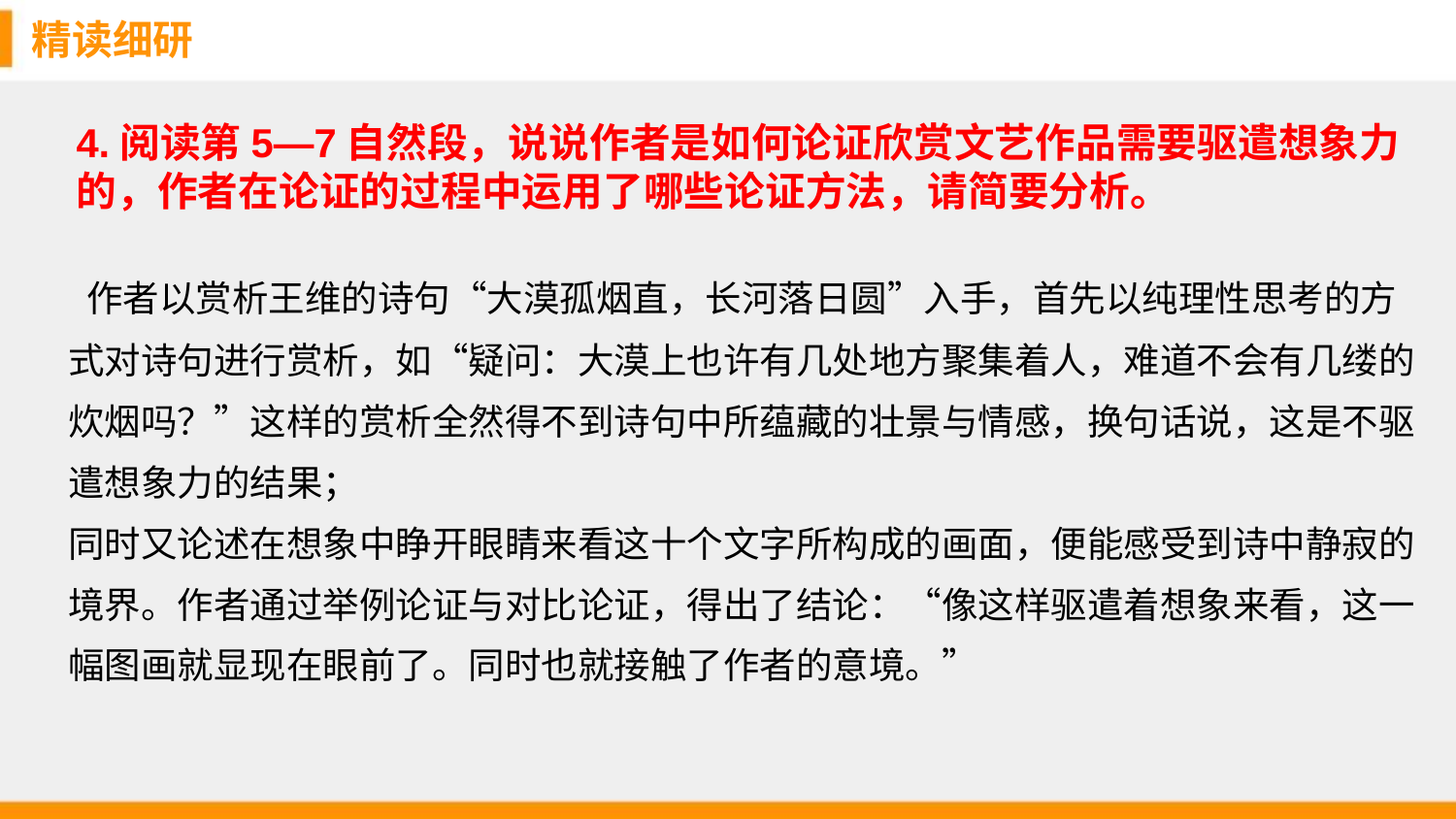

精读细研

4.阅读第5—7自然段，说说作者是如何论证欣赏文艺作品需要驱遣想象力的，作者在论证的过程中运用了哪些论证方法，请简要分析。

 作者以赏析王维的诗句“大漠孤烟直，长河落日圆”入手，首先以纯理性思考的方式对诗句进行赏析，如“疑问：大漠上也许有几处地方聚集着人，难道不会有几缕的炊烟吗？”这样的赏析全然得不到诗句中所蕴藏的壮景与情感，换句话说，这是不驱遣想象力的结果；
同时又论述在想象中睁开眼睛来看这十个文字所构成的画面，便能感受到诗中静寂的境界。作者通过举例论证与对比论证，得出了结论：“像这样驱遣着想象来看，这一幅图画就显现在眼前了。同时也就接触了作者的意境。”